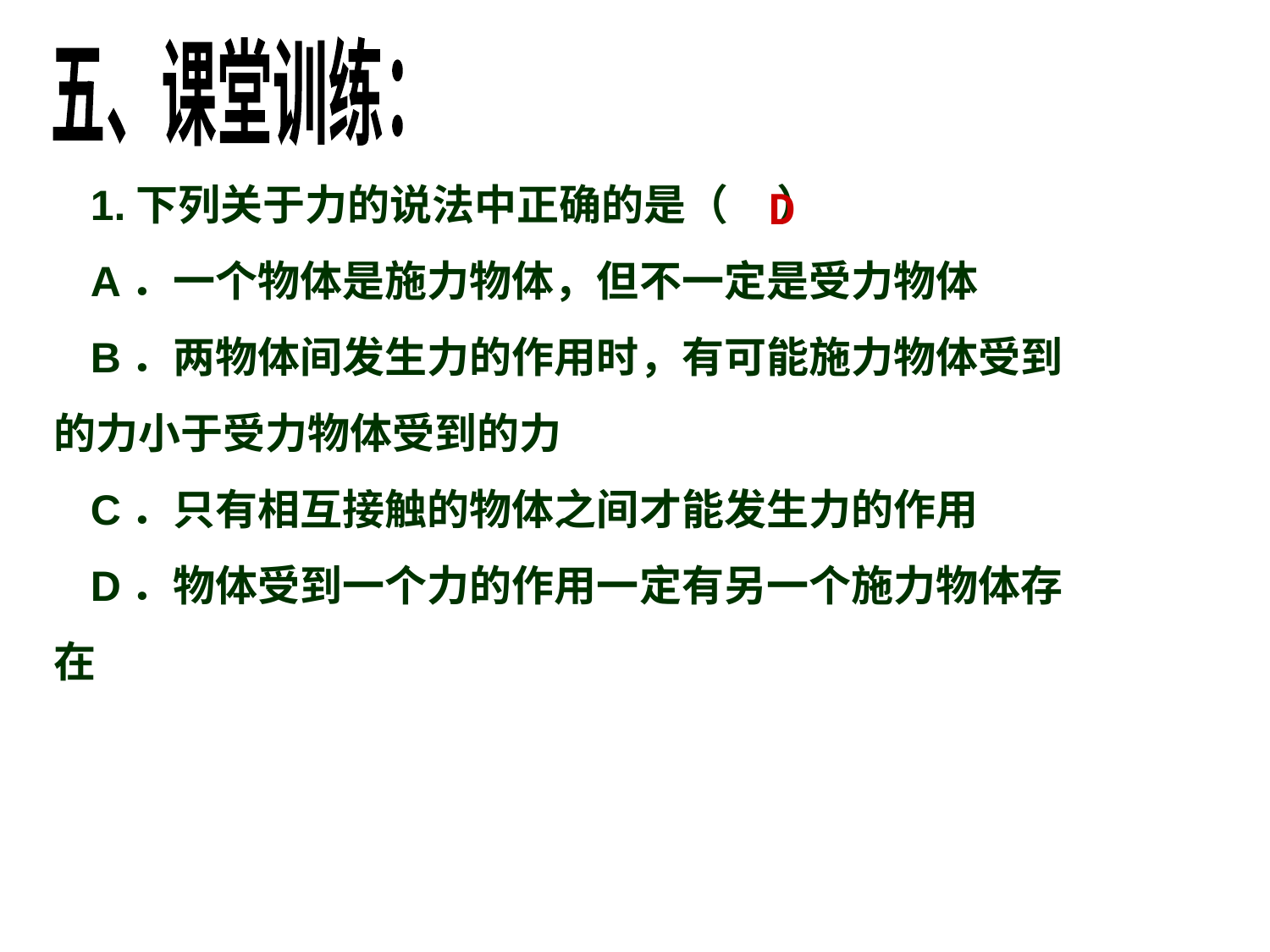

五、课堂训练：
1.下列关于力的说法中正确的是（     ）
A．一个物体是施力物体，但不一定是受力物体
B．两物体间发生力的作用时，有可能施力物体受到的力小于受力物体受到的力
C．只有相互接触的物体之间才能发生力的作用
D．物体受到一个力的作用一定有另一个施力物体存在
D